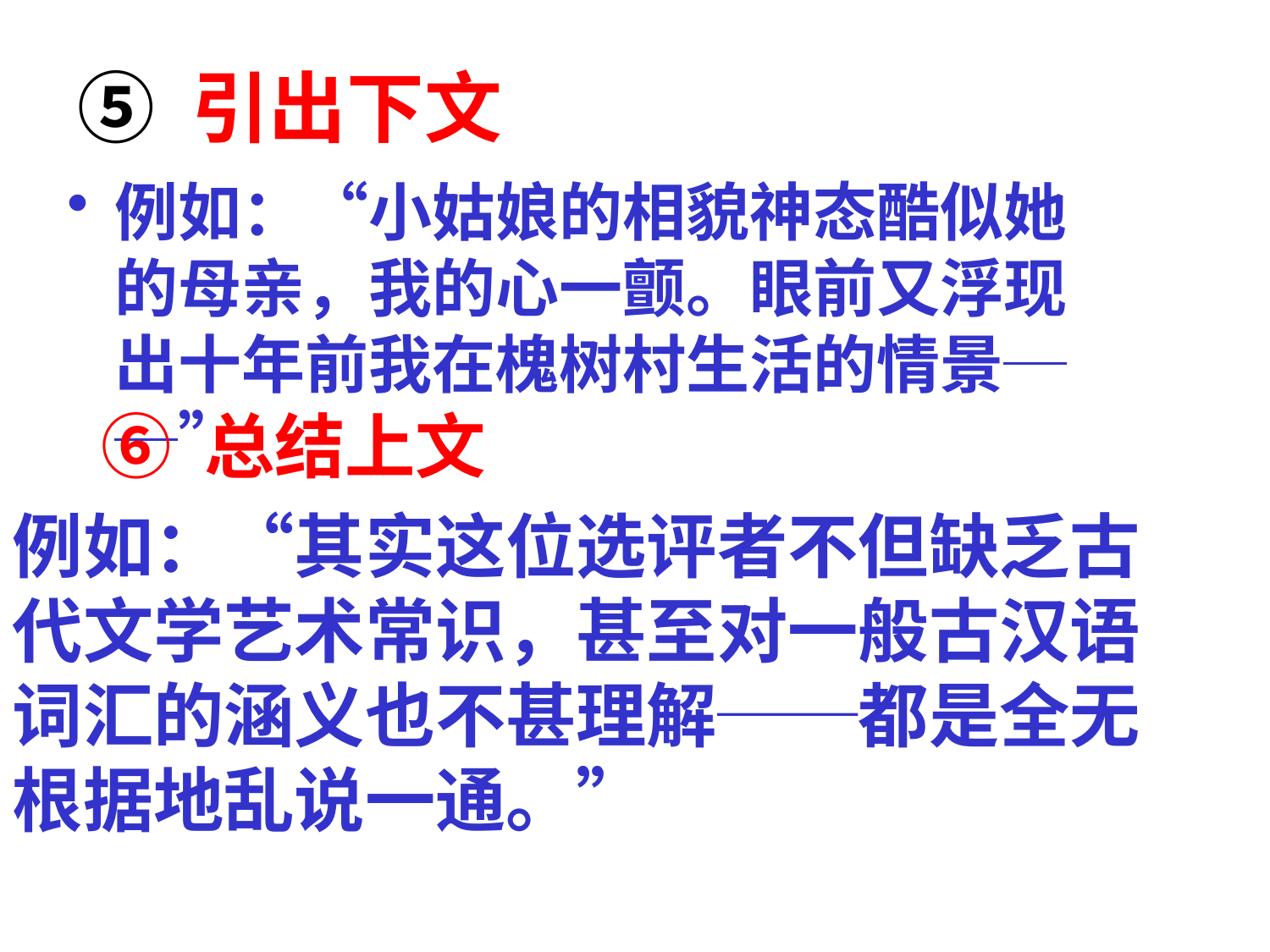

# ⑤ 引出下文
例如：“小姑娘的相貌神态酷似她的母亲，我的心一颤。眼前又浮现出十年前我在槐树村生活的情景──”
⑥ 总结上文
例如：“其实这位选评者不但缺乏古代文学艺术常识，甚至对一般古汉语词汇的涵义也不甚理解──都是全无根据地乱说一通。”